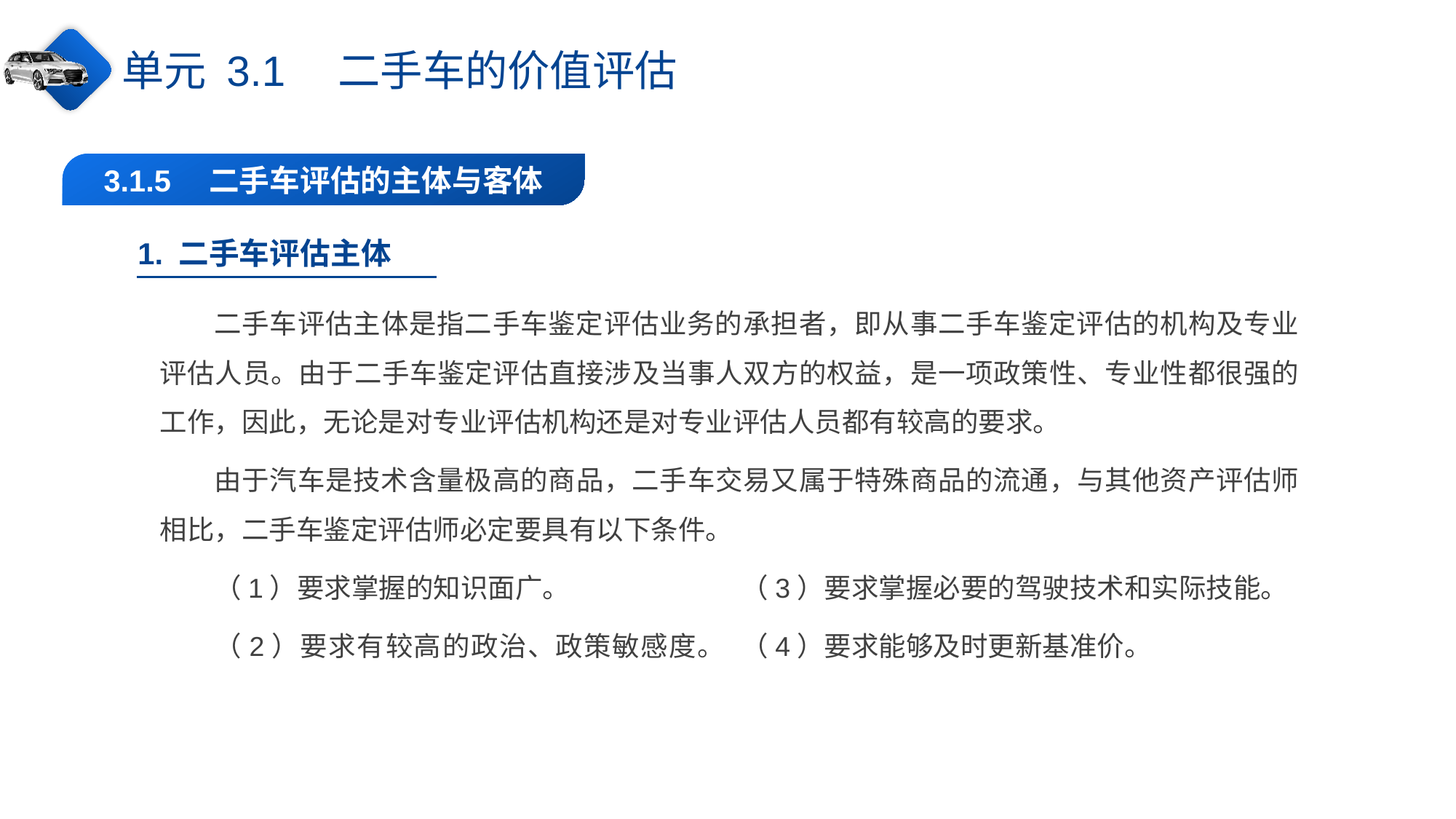

单元 3.1　二手车的价值评估
3.1.5　二手车评估的主体与客体
1. 二手车评估主体
二手车评估主体是指二手车鉴定评估业务的承担者，即从事二手车鉴定评估的机构及专业评估人员。由于二手车鉴定评估直接涉及当事人双方的权益，是一项政策性、专业性都很强的工作，因此，无论是对专业评估机构还是对专业评估人员都有较高的要求。
由于汽车是技术含量极高的商品，二手车交易又属于特殊商品的流通，与其他资产评估师相比，二手车鉴定评估师必定要具有以下条件。
（1）要求掌握的知识面广。
（2）要求有较高的政治、政策敏感度。
（3）要求掌握必要的驾驶技术和实际技能。
（4）要求能够及时更新基准价。